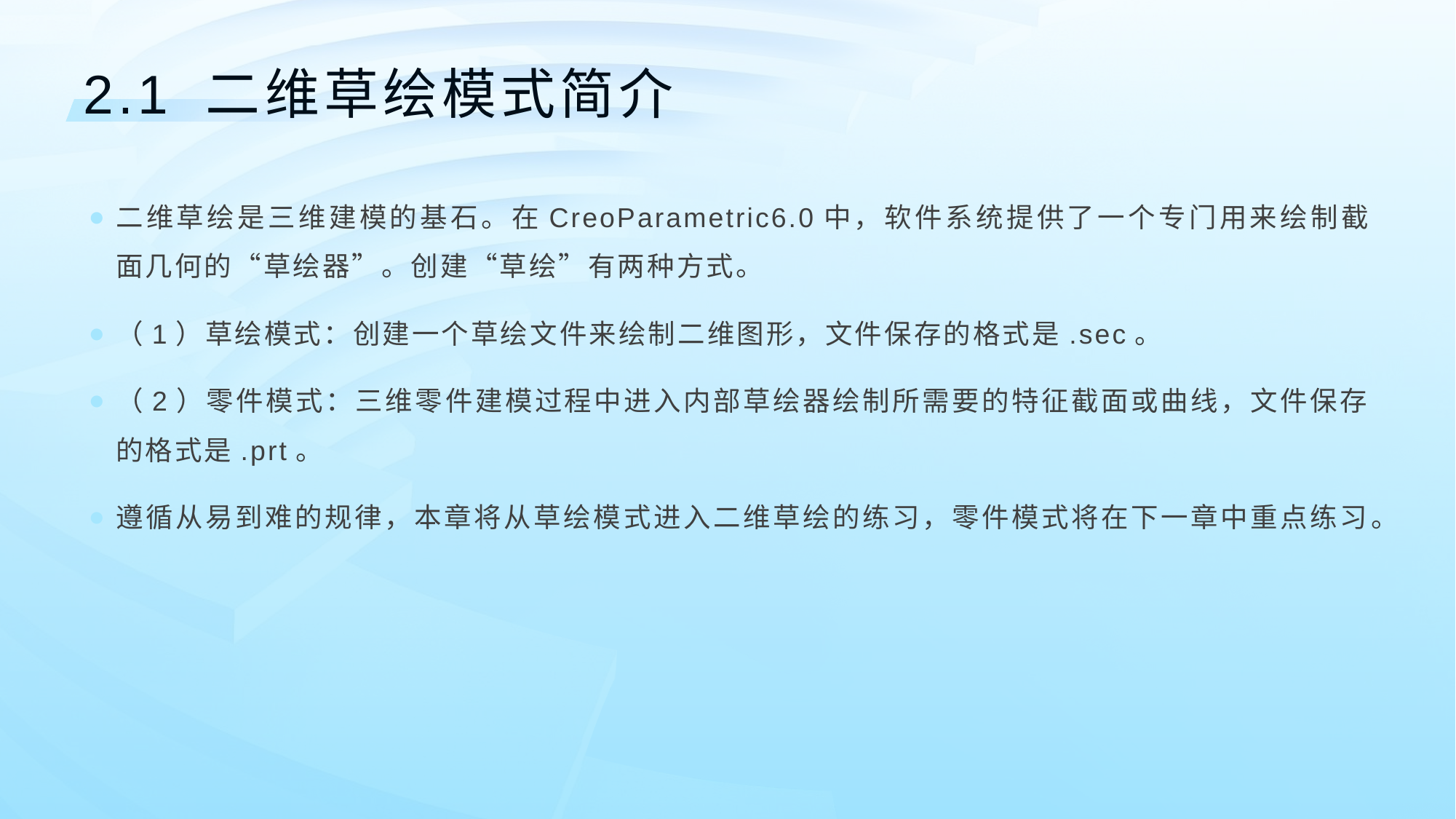

2.1 二维草绘模式简介
二维草绘是三维建模的基石。在CreoParametric6.0中，软件系统提供了一个专门用来绘制截面几何的“草绘器”。创建“草绘”有两种方式。
（1）草绘模式：创建一个草绘文件来绘制二维图形，文件保存的格式是.sec。
（2）零件模式：三维零件建模过程中进入内部草绘器绘制所需要的特征截面或曲线，文件保存的格式是.prt。
遵循从易到难的规律，本章将从草绘模式进入二维草绘的练习，零件模式将在下一章中重点练习。